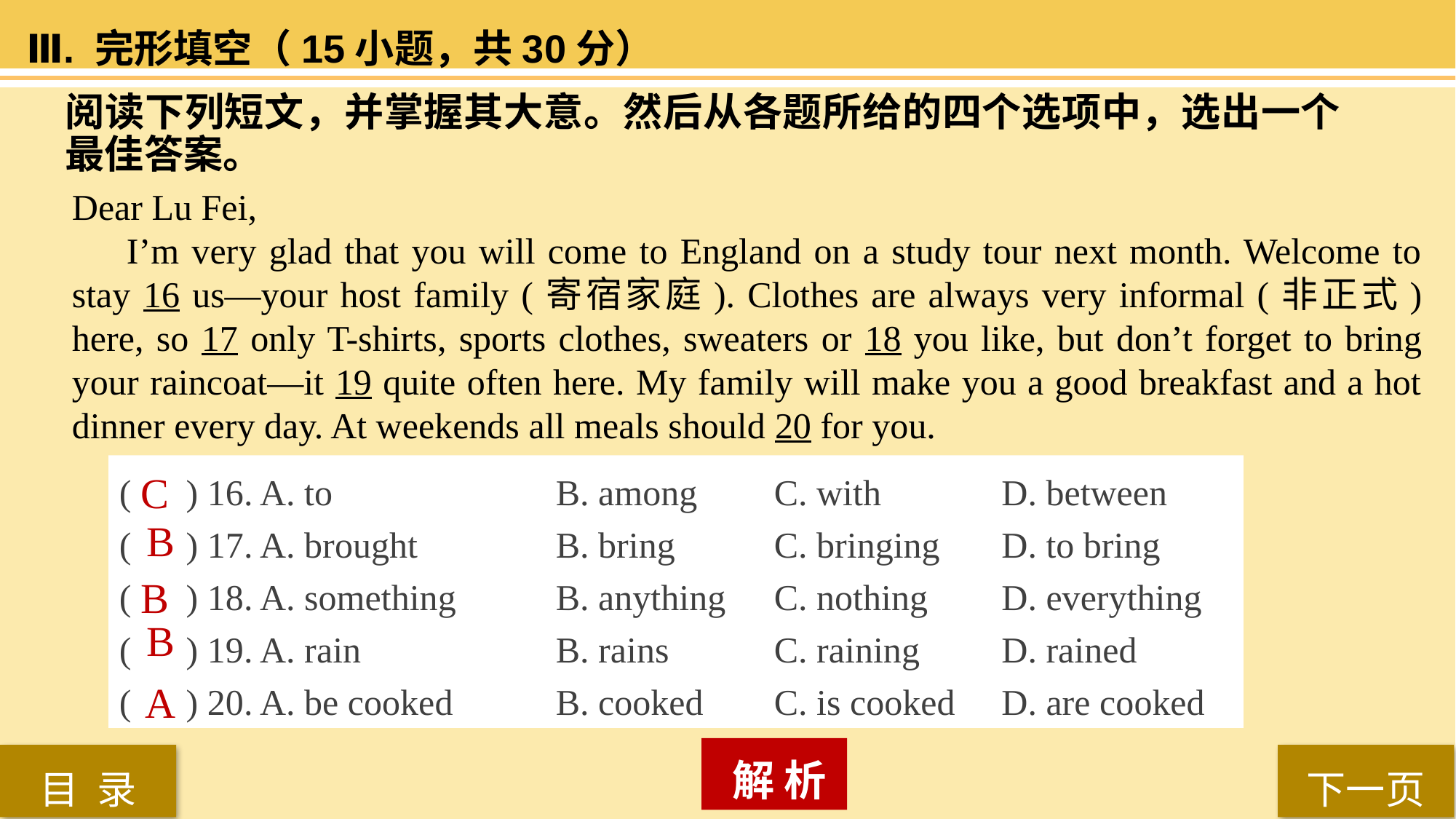

Ⅲ. 完形填空（15小题，共30分）
阅读下列短文，并掌握其大意。然后从各题所给的四个选项中，选出一个最佳答案。
Dear Lu Fei,
I’m very glad that you will come to England on a study tour next month. Welcome to stay 16 us―your host family (寄宿家庭). Clothes are always very informal (非正式) here, so 17 only T-shirts, sports clothes, sweaters or 18 you like, but don’t forget to bring your raincoat—it 19 quite often here. My family will make you a good breakfast and a hot dinner every day. At weekends all meals should 20 for you.
(      ) 16. A. to 		B. among 	C. with 	 D. between
(      ) 17. A. brought 		B. bring 	C. bringing 	 D. to bring
(      ) 18. A. something 	B. anything 	C. nothing 	 D. everything
(      ) 19. A. rain 		B. rains 	C. raining 	 D. rained
(      ) 20. A. be cooked 	B. cooked 	C. is cooked	 D. are cooked
C
B
B
B
A
 解 析